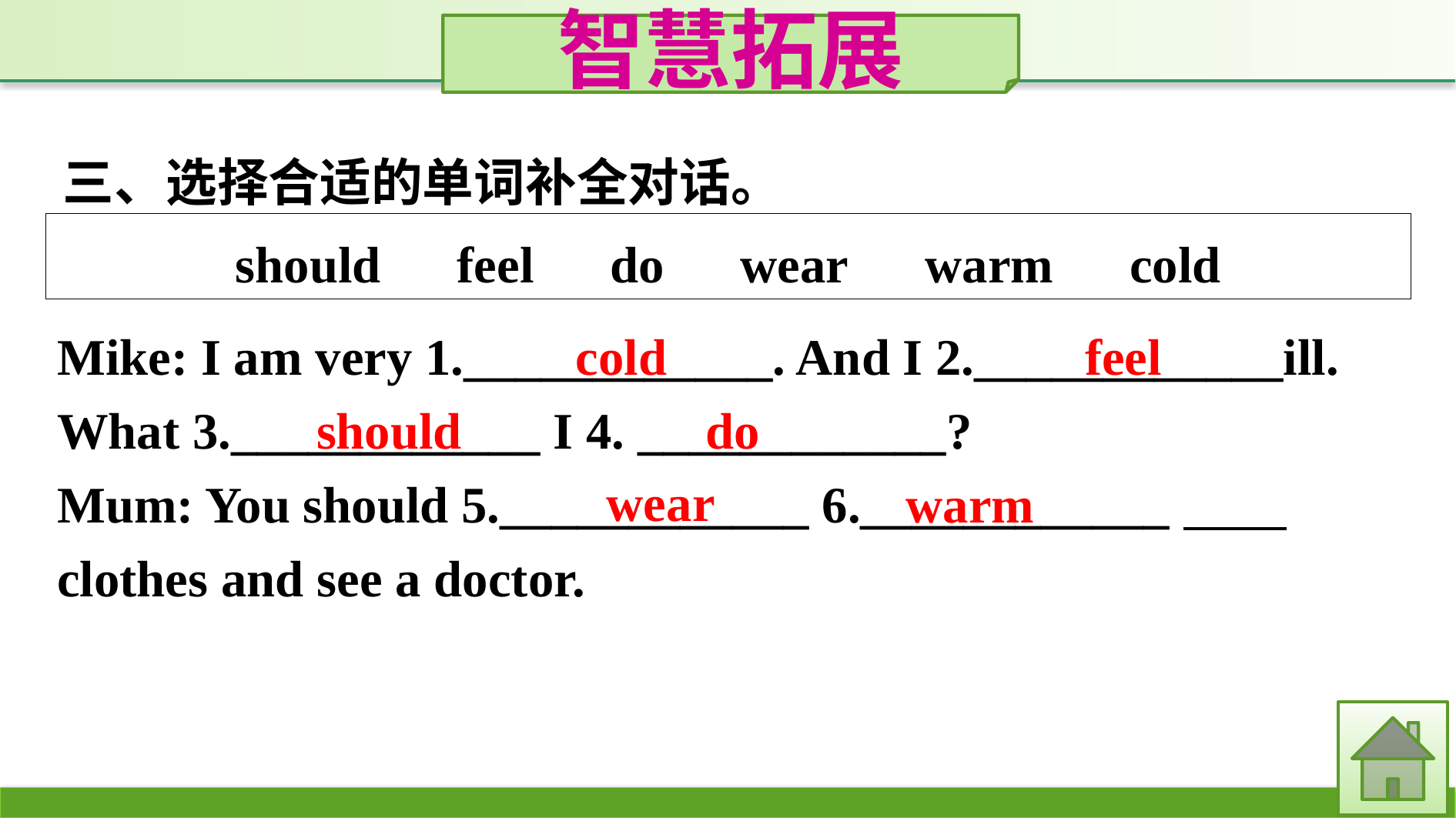

智慧拓展
三、选择合适的单词补全对话。
should　feel　do　wear　warm　cold
Mike: I am very 1.____________. And I 2.____________ill.  What 3.____________ I 4. ____________?
Mum: You should 5.____________ 6.____________　　 clothes and see a doctor.
feel
cold
should
do
wear
warm